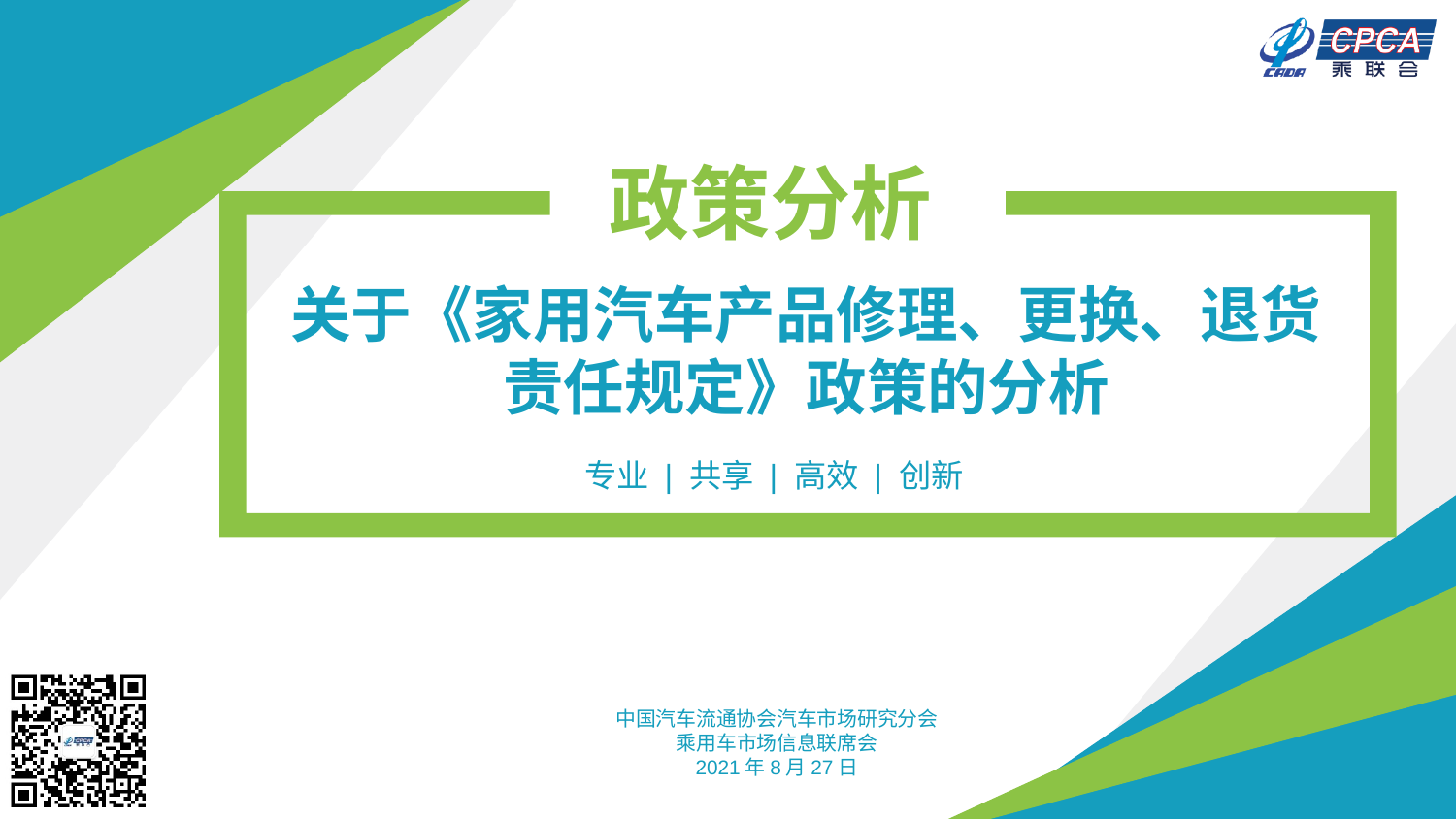

关于《家用汽车产品修理、更换、退货
责任规定》政策的分析
中国汽车流通协会汽车市场研究分会
乘用车市场信息联席会
2021年8月27日